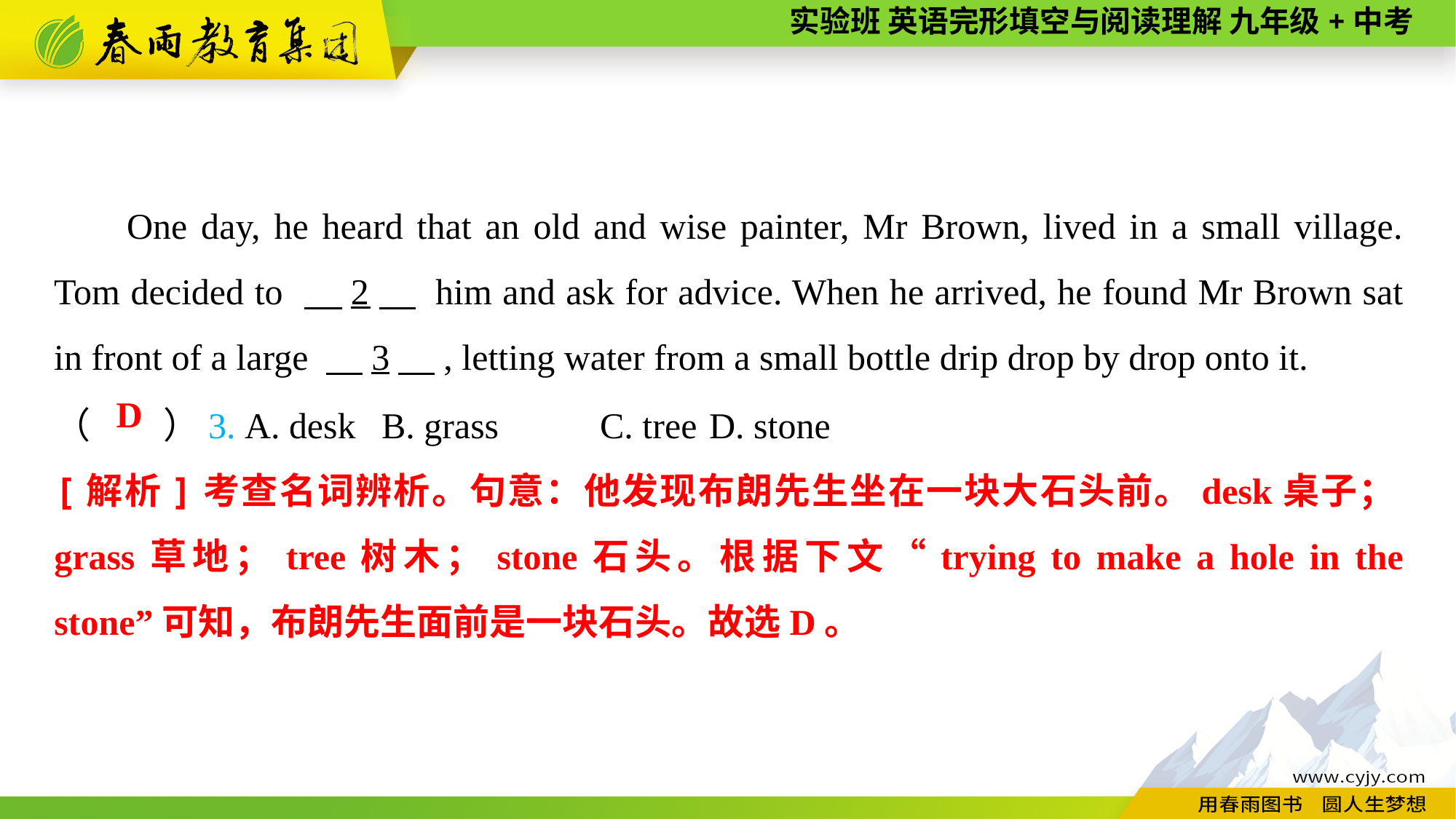

One day, he heard that an old and wise painter, Mr Brown, lived in a small village. Tom decided to 　2　 him and ask for advice. When he arrived, he found Mr Brown sat in front of a large 　3　, letting water from a small bottle drip drop by drop onto it.
（　　）3. A. desk	B. grass	C. tree	D. stone
D
[解析]考查名词辨析。句意：他发现布朗先生坐在一块大石头前。desk桌子；grass草地；tree树木；stone石头。根据下文“trying to make a hole in the stone”可知，布朗先生面前是一块石头。故选D。